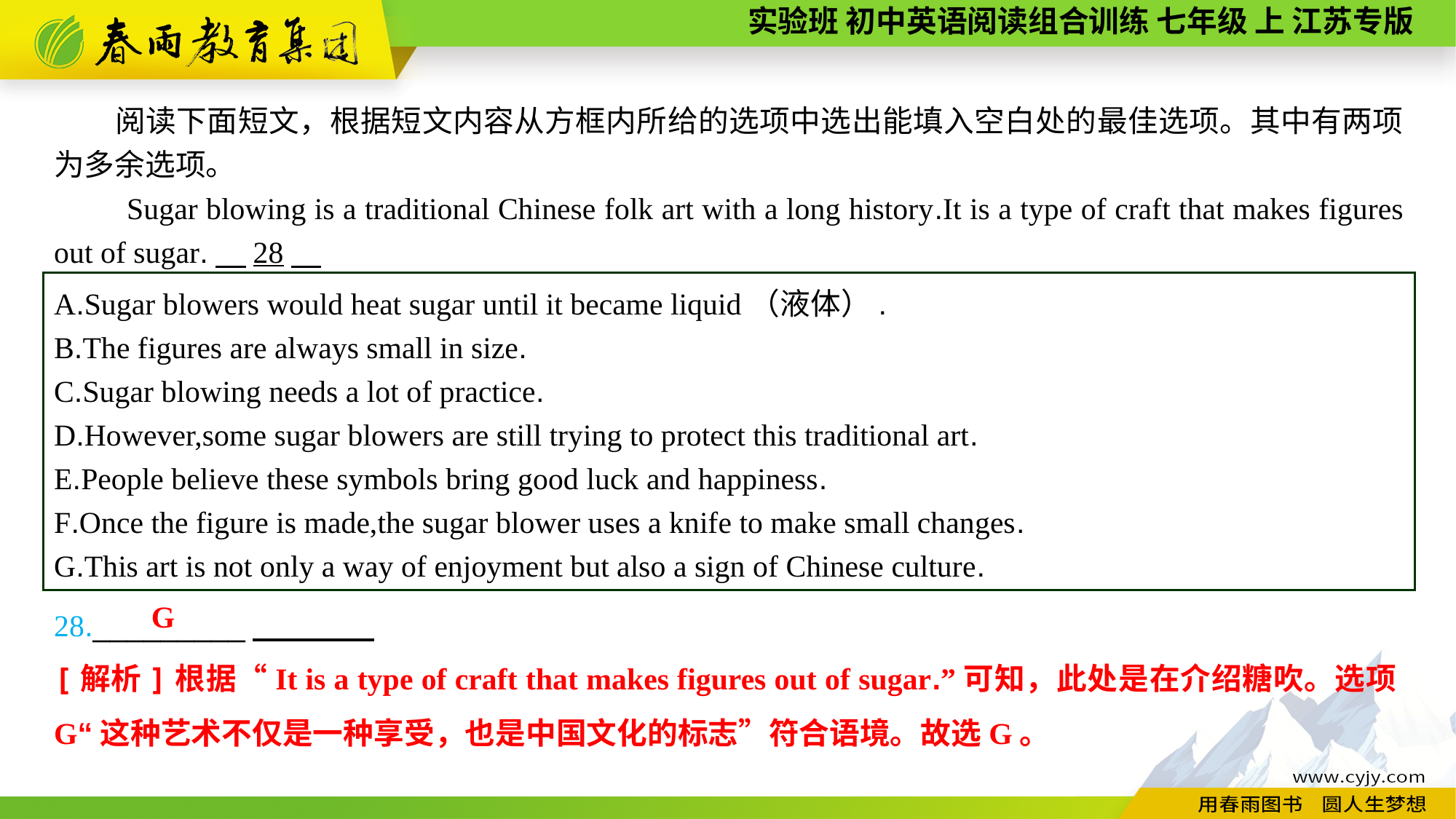

阅读下面短文，根据短文内容从方框内所给的选项中选出能填入空白处的最佳选项。其中有两项为多余选项。
Sugar blowing is a traditional Chinese folk art with a long history.It is a type of craft that makes figures out of sugar.　28
A.Sugar blowers would heat sugar until it became liquid（液体）.
B.The figures are always small in size.
C.Sugar blowing needs a lot of practice.
D.However,some sugar blowers are still trying to protect this traditional art.
E.People believe these symbols bring good luck and happiness.
F.Once the figure is made,the sugar blower uses a knife to make small changes.
G.This art is not only a way of enjoyment but also a sign of Chinese culture.

28._________
G
[解析]根据“It is a type of craft that makes figures out of sugar.”可知，此处是在介绍糖吹。选项G“这种艺术不仅是一种享受，也是中国文化的标志”符合语境。故选G。